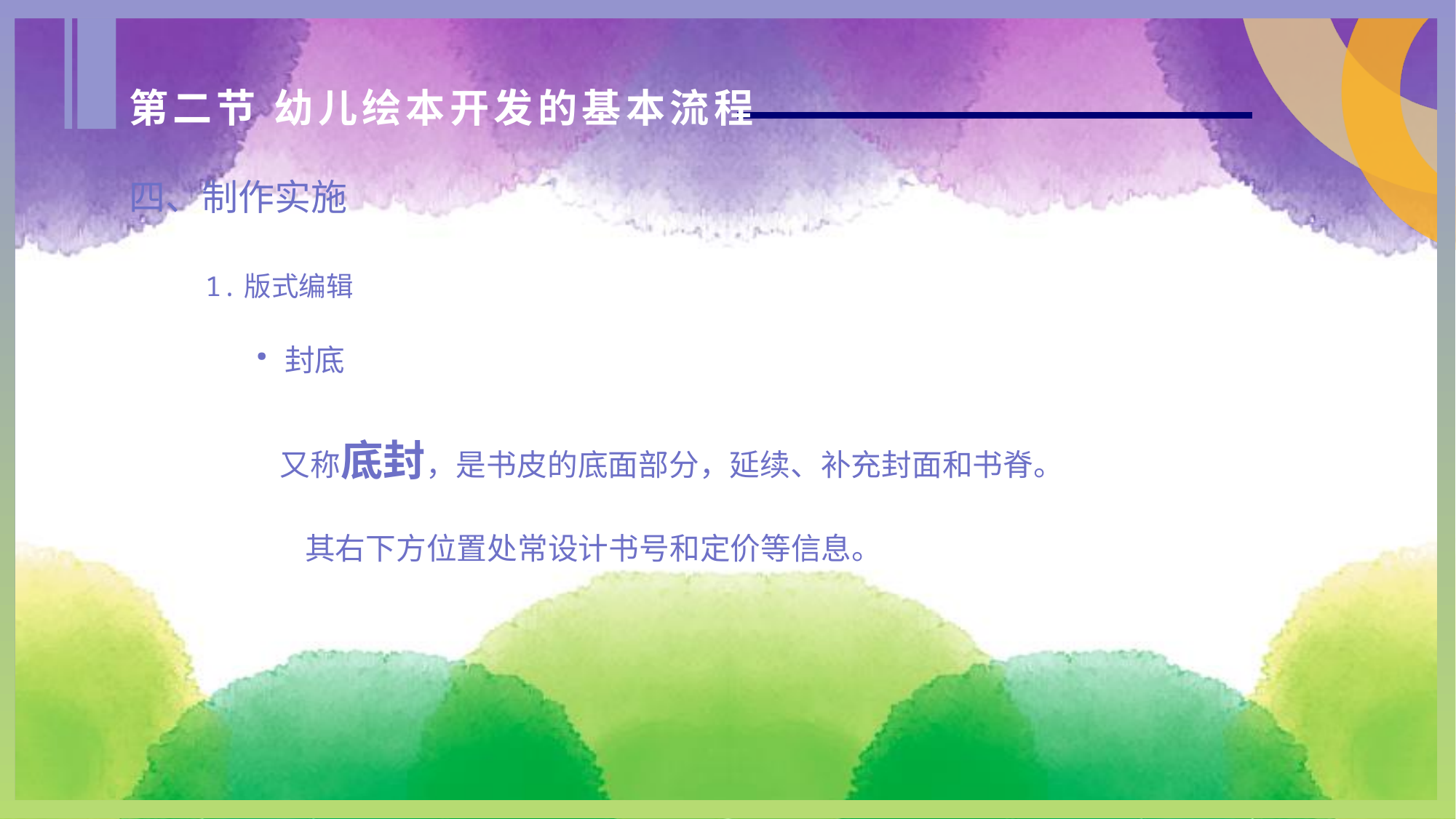

第二节 幼儿绘本开发的基本流程
四、制作实施
1.版式编辑
 ·封底

     又称底封，是书皮的底面部分，延续、补充封面和书脊。
其右下方位置处常设计书号和定价等信息。